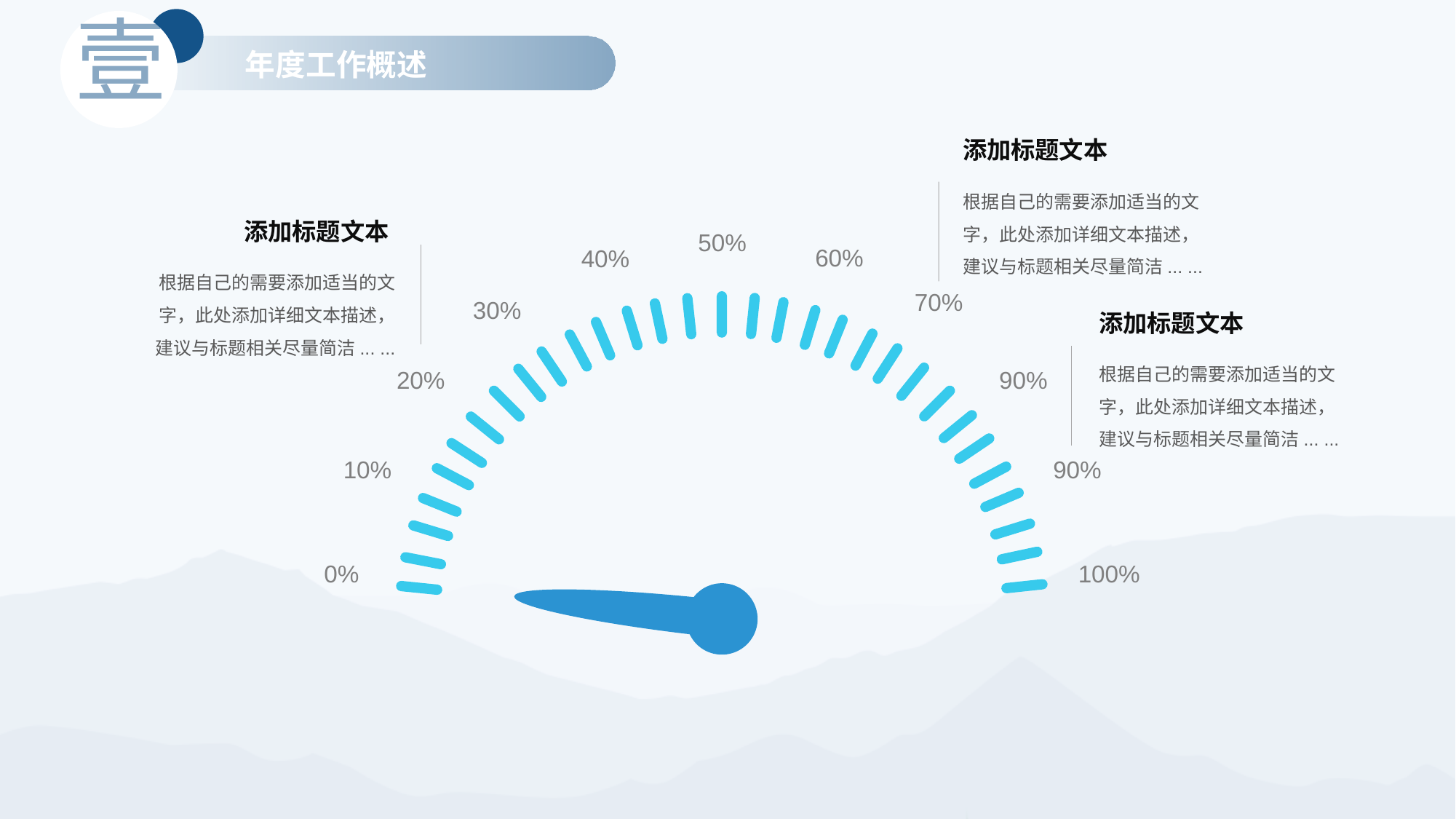

壹

年度工作概述
添加标题文本
根据自己的需要添加适当的文字，此处添加详细文本描述，建议与标题相关尽量简洁... ...
添加标题文本
根据自己的需要添加适当的文字，此处添加详细文本描述，建议与标题相关尽量简洁... ...
50%
60%
40%
70%
30%
20%
90%
10%
90%
0%
100%

添加标题文本
根据自己的需要添加适当的文字，此处添加详细文本描述，建议与标题相关尽量简洁... ...